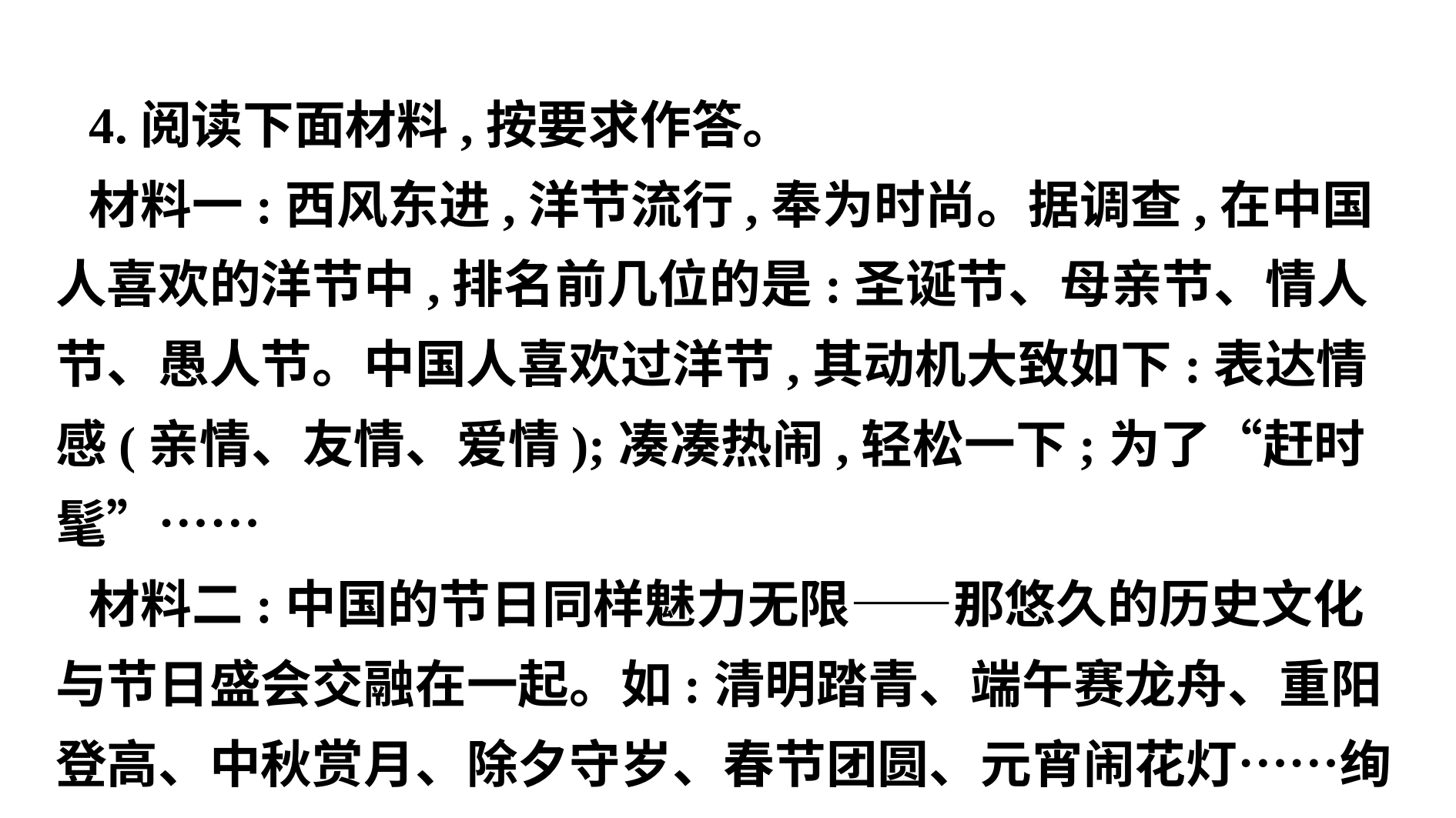

4.阅读下面材料,按要求作答。
材料一:西风东进,洋节流行,奉为时尚。据调查,在中国人喜欢的洋节中,排名前几位的是:圣诞节、母亲节、情人节、愚人节。中国人喜欢过洋节,其动机大致如下:表达情感(亲情、友情、爱情);凑凑热闹,轻松一下;为了“赶时髦”……
材料二:中国的节日同样魅力无限——那悠久的历史文化与节日盛会交融在一起。如:清明踏青、端午赛龙舟、重阳登高、中秋赏月、除夕守岁、春节团圆、元宵闹花灯……绚丽壮观,流光溢彩,妙趣横生!